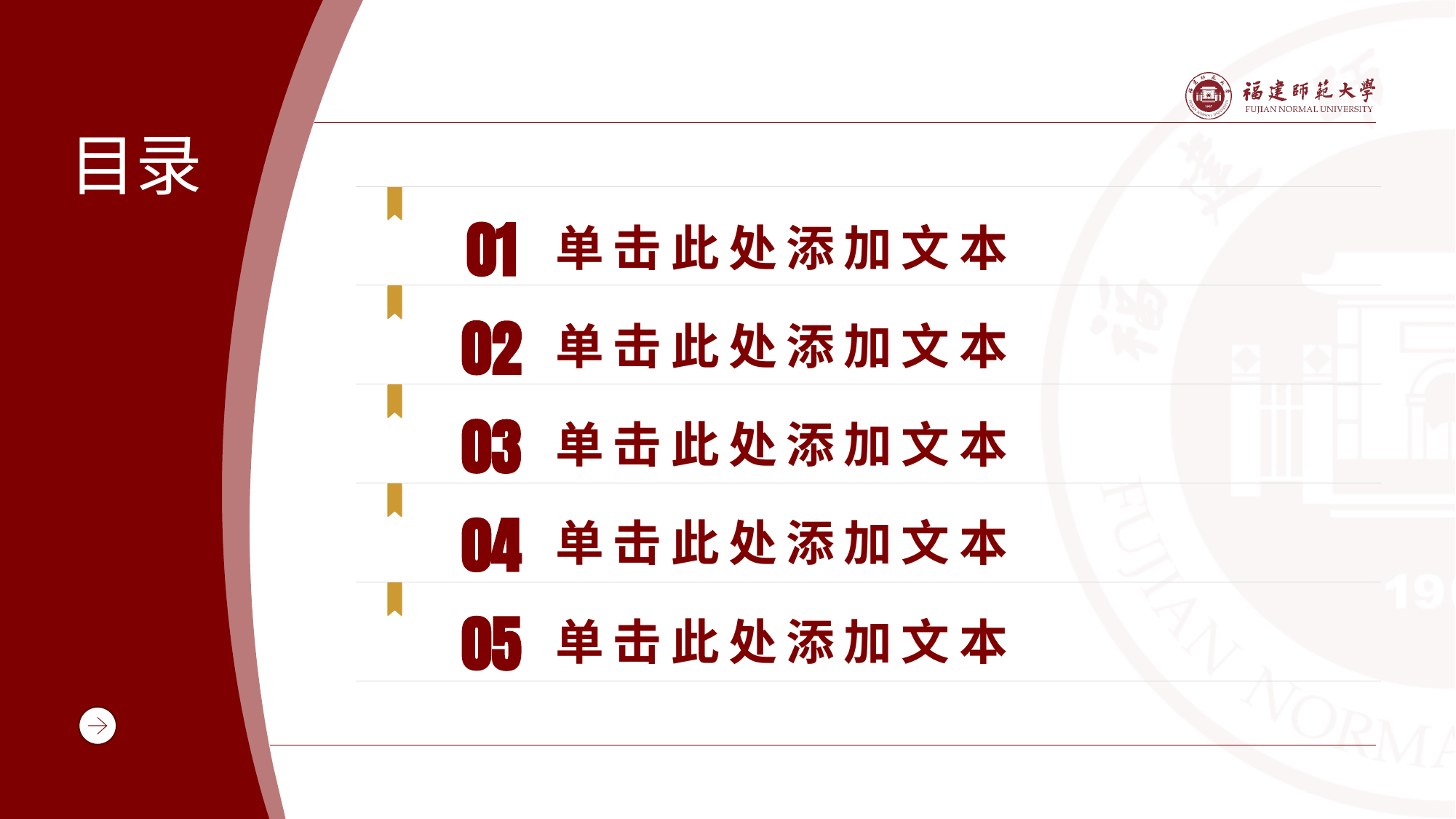

# 目录
单击此处添加文本
01
单击此处添加文本
02
单击此处添加文本
03
单击此处添加文本
04
单击此处添加文本
05